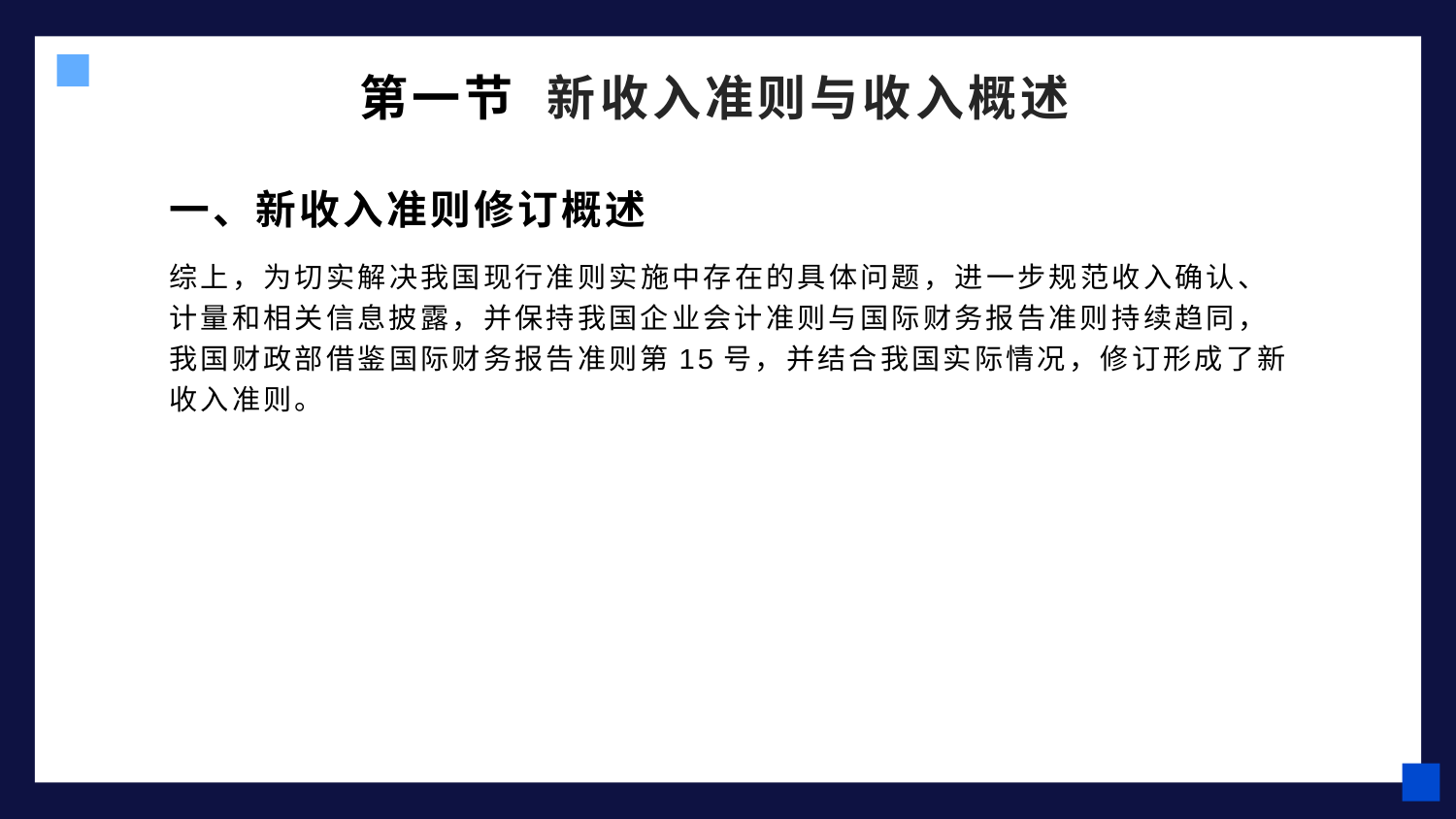

# 第一节  新收入准则与收入概述
一、新收入准则修订概述
综上，为切实解决我国现行准则实施中存在的具体问题，进一步规范收入确认、计量和相关信息披露，并保持我国企业会计准则与国际财务报告准则持续趋同，我国财政部借鉴国际财务报告准则第15号，并结合我国实际情况，修订形成了新收入准则。